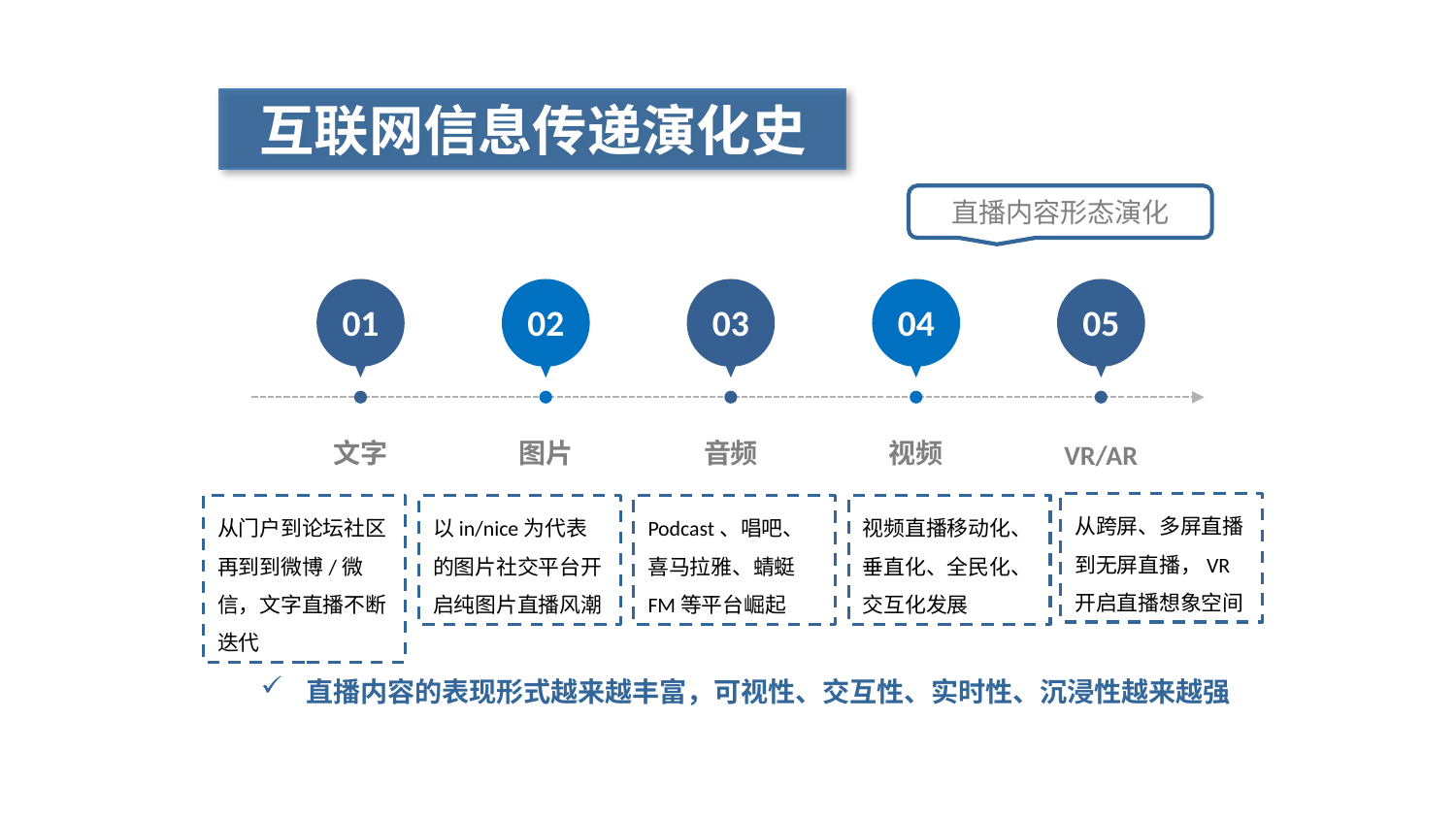

互联网信息传递演化史
直播内容形态演化
01
文字
02
图片
03
音频
04
视频
05
VR/AR
从跨屏、多屏直播到无屏直播，VR开启直播想象空间
从门户到论坛社区再到到微博/微信，文字直播不断迭代
以in/nice为代表的图片社交平台开启纯图片直播风潮
Podcast、唱吧、喜马拉雅、蜻蜓FM等平台崛起
视频直播移动化、垂直化、全民化、交互化发展
直播内容的表现形式越来越丰富，可视性、交互性、实时性、沉浸性越来越强